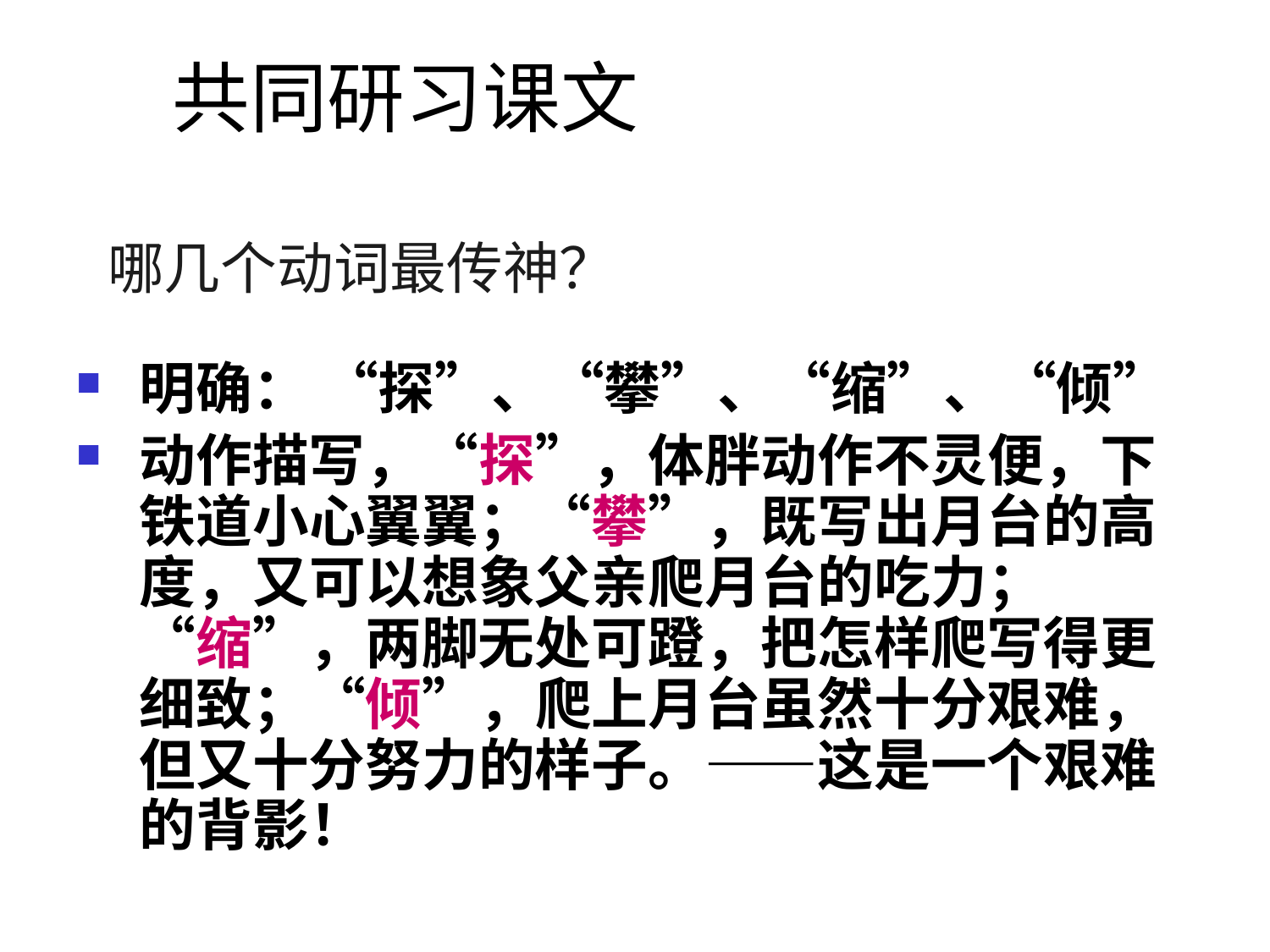

# 共同研习课文
哪几个动词最传神？

明确： “探”、“攀”、“缩”、“倾”
动作描写，“探”，体胖动作不灵便，下铁道小心翼翼；“攀”，既写出月台的高度，又可以想象父亲爬月台的吃力；“缩”，两脚无处可蹬，把怎样爬写得更细致；“倾”，爬上月台虽然十分艰难，但又十分努力的样子。——这是一个艰难的背影！